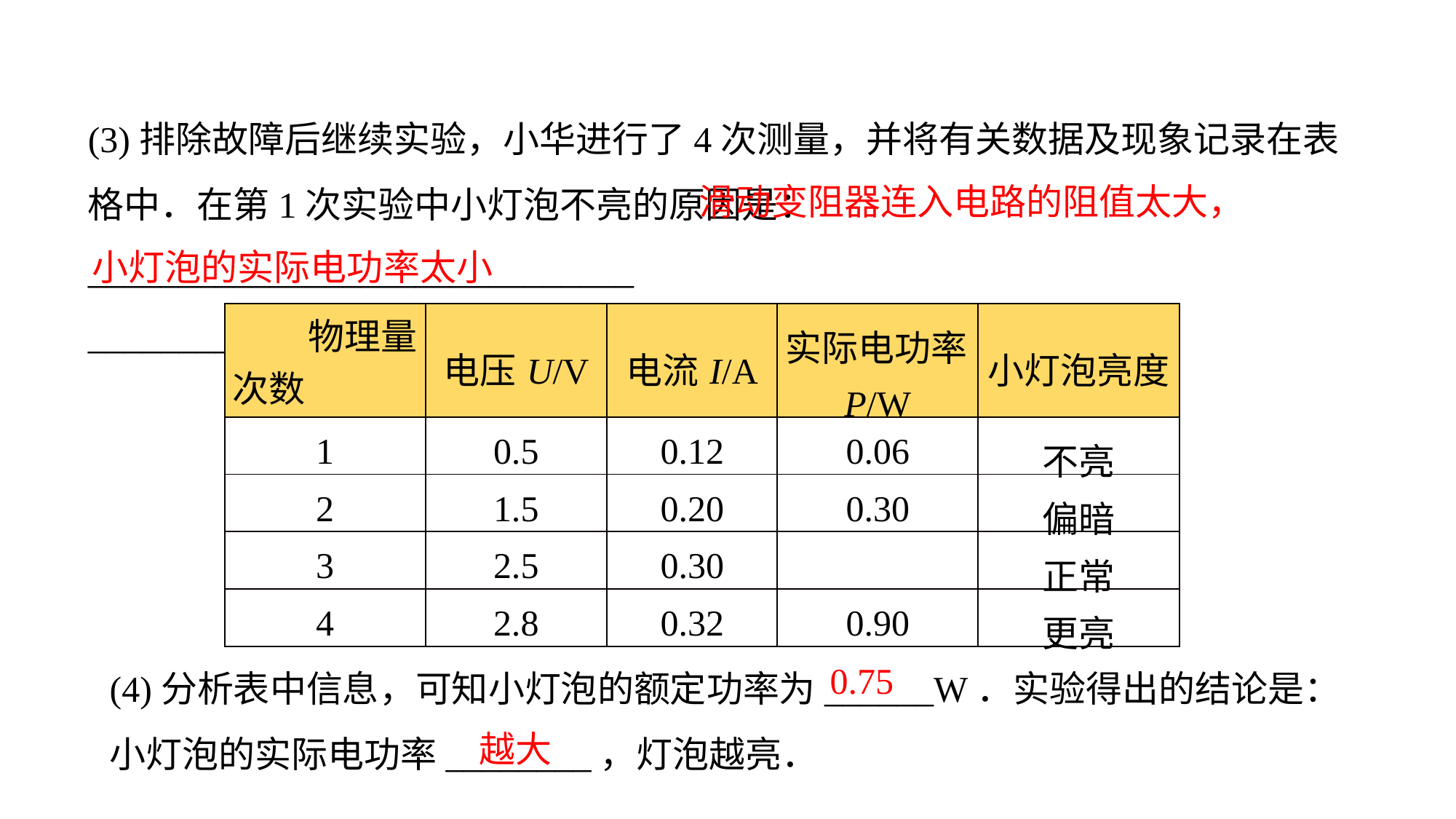

(3)排除故障后继续实验，小华进行了4次测量，并将有关数据及现象记录在表格中．在第1次实验中小灯泡不亮的原因是：______________________________
________________________．
                                                                         滑动变阻器连入电路的阻值太大，
小灯泡的实际电功率太小
| 物理量 次数 | 电压U/V | 电流I/A | 实际电功率P/W | 小灯泡亮度 |
| --- | --- | --- | --- | --- |
| 1 | 0.5 | 0.12 | 0.06 | 不亮 |
| 2 | 1.5 | 0.20 | 0.30 | 偏暗 |
| 3 | 2.5 | 0.30 |  | 正常 |
| 4 | 2.8 | 0.32 | 0.90 | 更亮 |
(4)分析表中信息，可知小灯泡的额定功率为______W．实验得出的结论是：小灯泡的实际电功率________，灯泡越亮．
0.75
越大